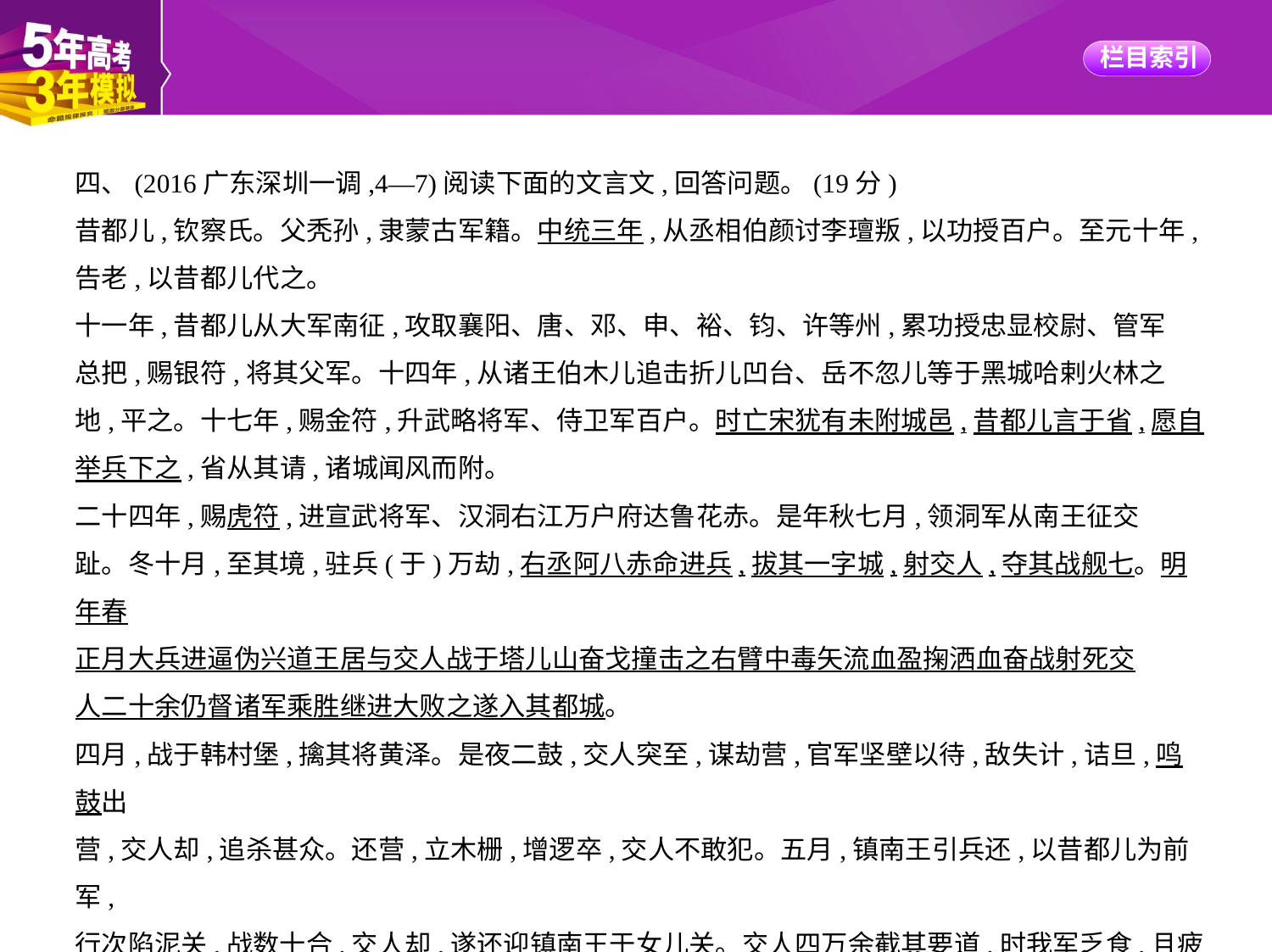

四、(2016广东深圳一调,4—7)阅读下面的文言文,回答问题。(19分)
昔都儿,钦察氏。父秃孙,隶蒙古军籍。中统三年,从丞相伯颜讨李璮叛,以功授百户。至元十年,
告老,以昔都儿代之。
十一年,昔都儿从大军南征,攻取襄阳、唐、邓、申、裕、钧、许等州,累功授忠显校尉、管军
总把,赐银符,将其父军。十四年,从诸王伯木儿追击折儿凹台、岳不忽儿等于黑城哈剌火林之
地,平之。十七年,赐金符,升武略将军、侍卫军百户。时亡宋犹有未附城邑,昔都儿言于省,愿自
举兵下之,省从其请,诸城闻风而附。
二十四年,赐虎符,进宣武将军、汉洞右江万户府达鲁花赤。是年秋七月,领洞军从南王征交
趾。冬十月,至其境,驻兵(于)万劫,右丞阿八赤命进兵,拔其一字城,射交人,夺其战舰七。明年春
正月大兵进逼伪兴道王居与交人战于塔儿山奋戈撞击之右臂中毒矢流血盈掬洒血奋战射死交
人二十余仍督诸军乘胜继进大败之遂入其都城。
四月,战于韩村堡,擒其将黄泽。是夜二鼓,交人突至,谋劫营,官军坚壁以待,敌失计,诘旦,鸣鼓出
营,交人却,追杀甚众。还营,立木栅,增逻卒,交人不敢犯。五月,镇南王引兵还,以昔都儿为前军,
行次陷泥关,战数十合,交人却,遂还迎镇南王于女儿关。交人四万余截其要道,时我军乏食,且疲
于战,将佐相顾失色,昔都儿率勇士奋戈冲击之,交人却二十余里,遂得全师而还。镇南王闵其劳,